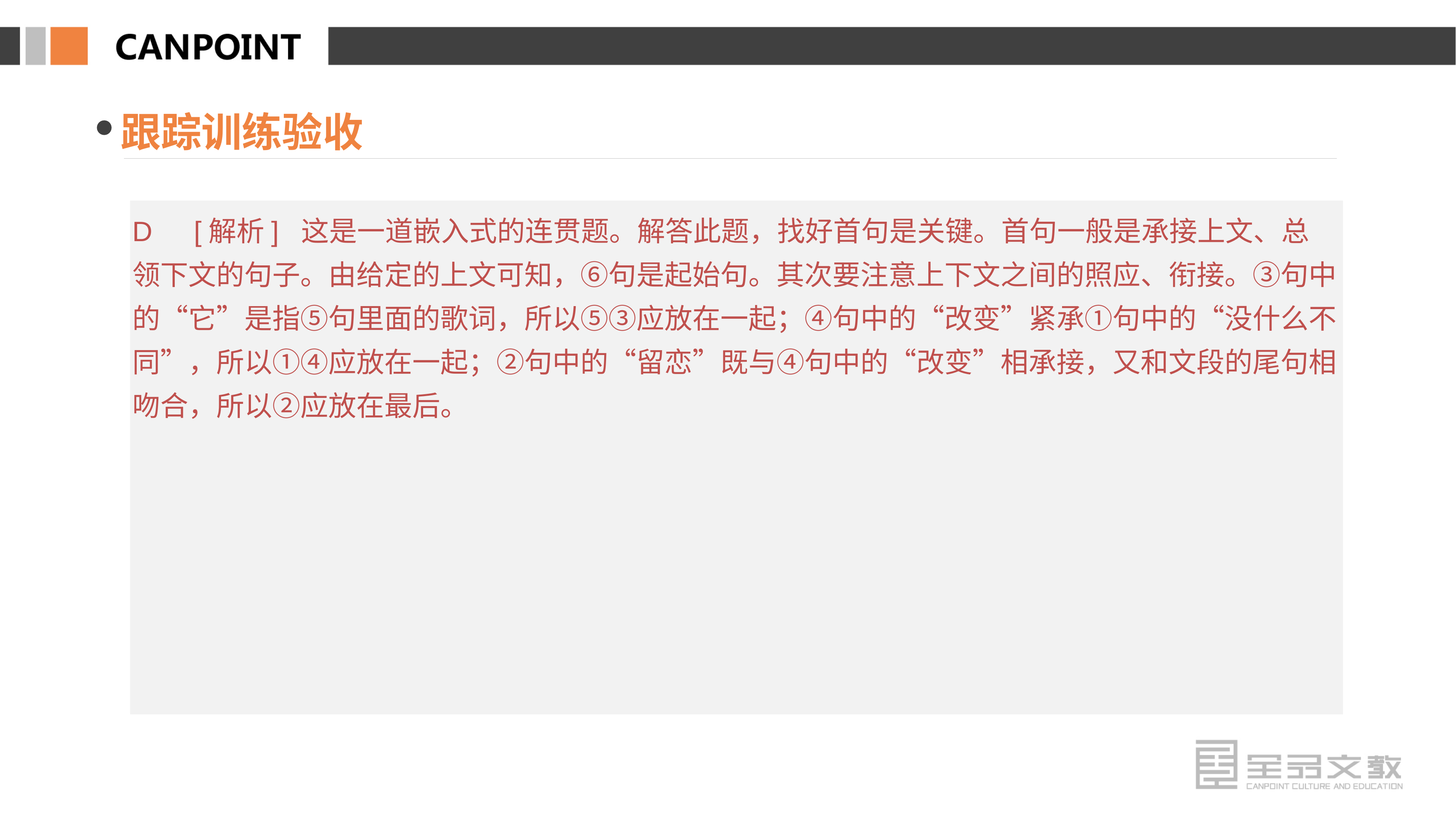

跟踪训练验收

D　[解析]  这是一道嵌入式的连贯题。解答此题，找好首句是关键。首句一般是承接上文、总领下文的句子。由给定的上文可知，⑥句是起始句。其次要注意上下文之间的照应、衔接。③句中的“它”是指⑤句里面的歌词，所以⑤③应放在一起；④句中的“改变”紧承①句中的“没什么不同”，所以①④应放在一起；②句中的“留恋”既与④句中的“改变”相承接，又和文段的尾句相吻合，所以②应放在最后。